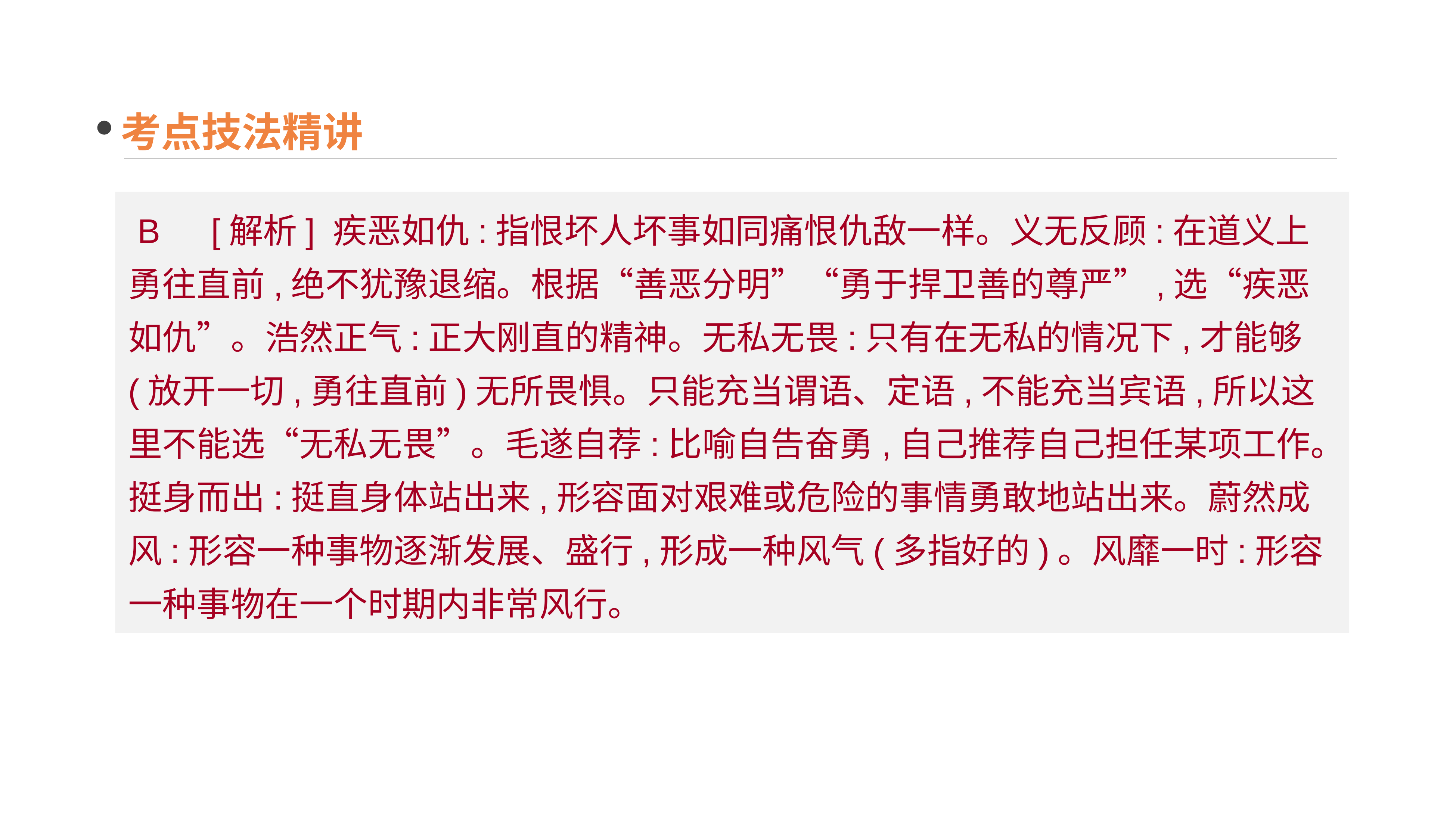

考点技法精讲

 B　[解析] 疾恶如仇:指恨坏人坏事如同痛恨仇敌一样。义无反顾:在道义上勇往直前,绝不犹豫退缩。根据“善恶分明”“勇于捍卫善的尊严”,选“疾恶如仇”。浩然正气:正大刚直的精神。无私无畏:只有在无私的情况下,才能够(放开一切,勇往直前)无所畏惧。只能充当谓语、定语,不能充当宾语,所以这里不能选“无私无畏”。毛遂自荐:比喻自告奋勇,自己推荐自己担任某项工作。挺身而出:挺直身体站出来,形容面对艰难或危险的事情勇敢地站出来。蔚然成风:形容一种事物逐渐发展、盛行,形成一种风气(多指好的)。风靡一时:形容一种事物在一个时期内非常风行。